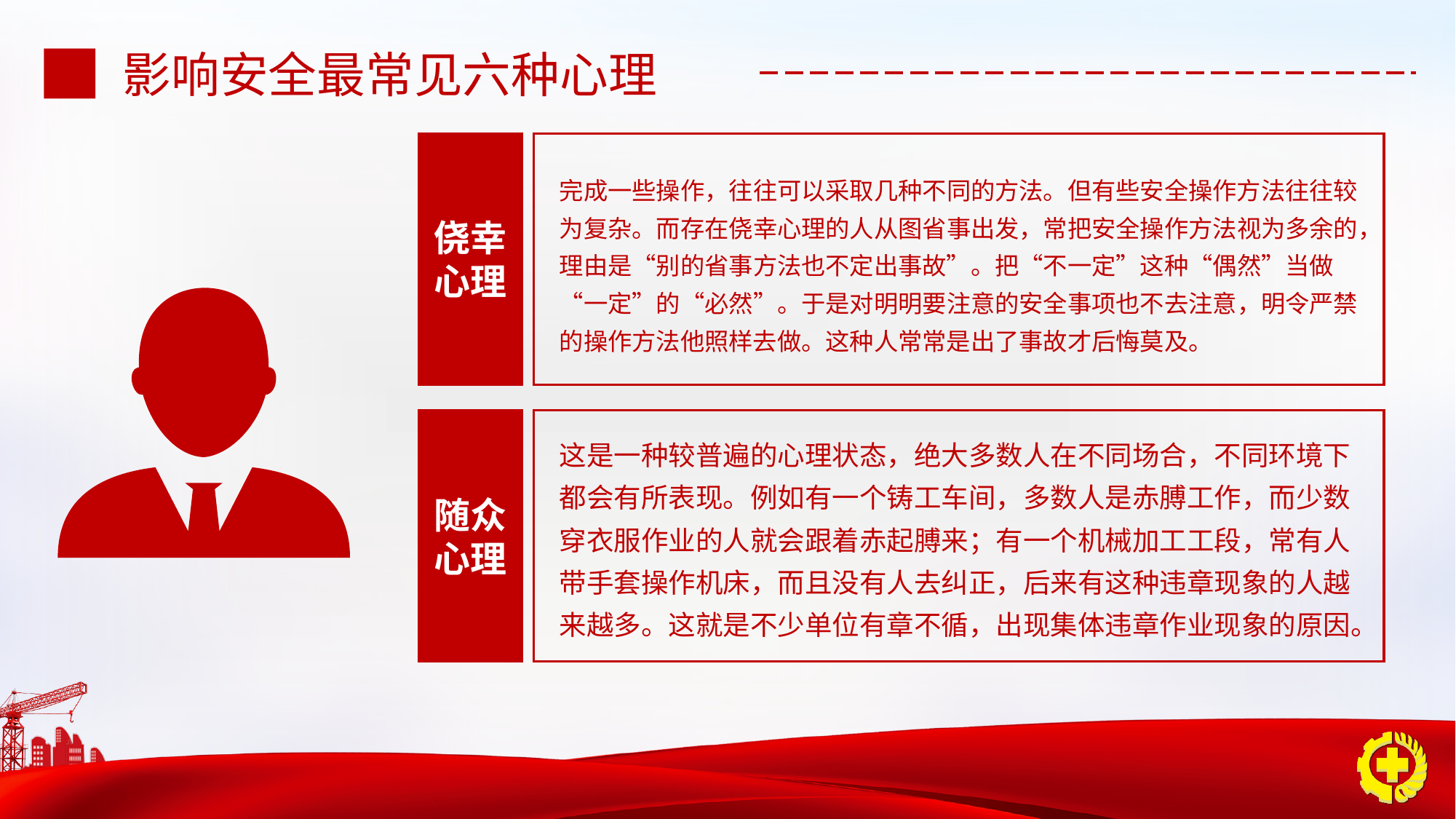

影响安全最常见六种心理

侥幸心理

完成一些操作，往往可以采取几种不同的方法。但有些安全操作方法往往较为复杂。而存在侥幸心理的人从图省事出发，常把安全操作方法视为多余的，理由是“别的省事方法也不定出事故”。把“不一定”这种“偶然”当做“一定”的“必然”。于是对明明要注意的安全事项也不去注意，明令严禁的操作方法他照样去做。这种人常常是出了事故才后悔莫及。

随众心理

这是一种较普遍的心理状态，绝大多数人在不同场合，不同环境下都会有所表现。例如有一个铸工车间，多数人是赤膊工作，而少数穿衣服作业的人就会跟着赤起膊来；有一个机械加工工段，常有人带手套操作机床，而且没有人去纠正，后来有这种违章现象的人越来越多。这就是不少单位有章不循，出现集体违章作业现象的原因。